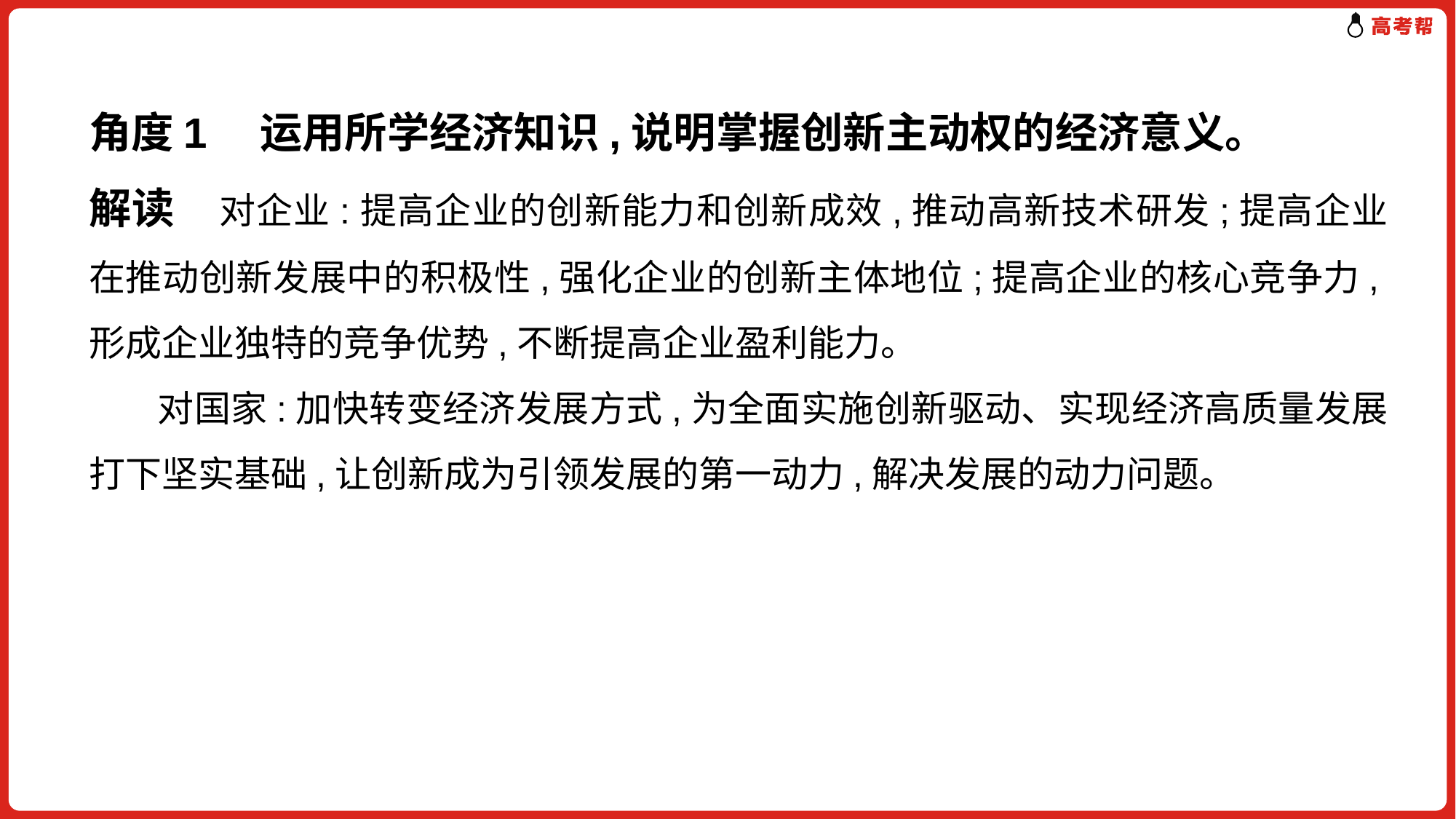

角度1　运用所学经济知识,说明掌握创新主动权的经济意义。
解读　对企业:提高企业的创新能力和创新成效,推动高新技术研发;提高企业在推动创新发展中的积极性,强化企业的创新主体地位;提高企业的核心竞争力,形成企业独特的竞争优势,不断提高企业盈利能力。
       对国家:加快转变经济发展方式,为全面实施创新驱动、实现经济高质量发展打下坚实基础,让创新成为引领发展的第一动力,解决发展的动力问题。